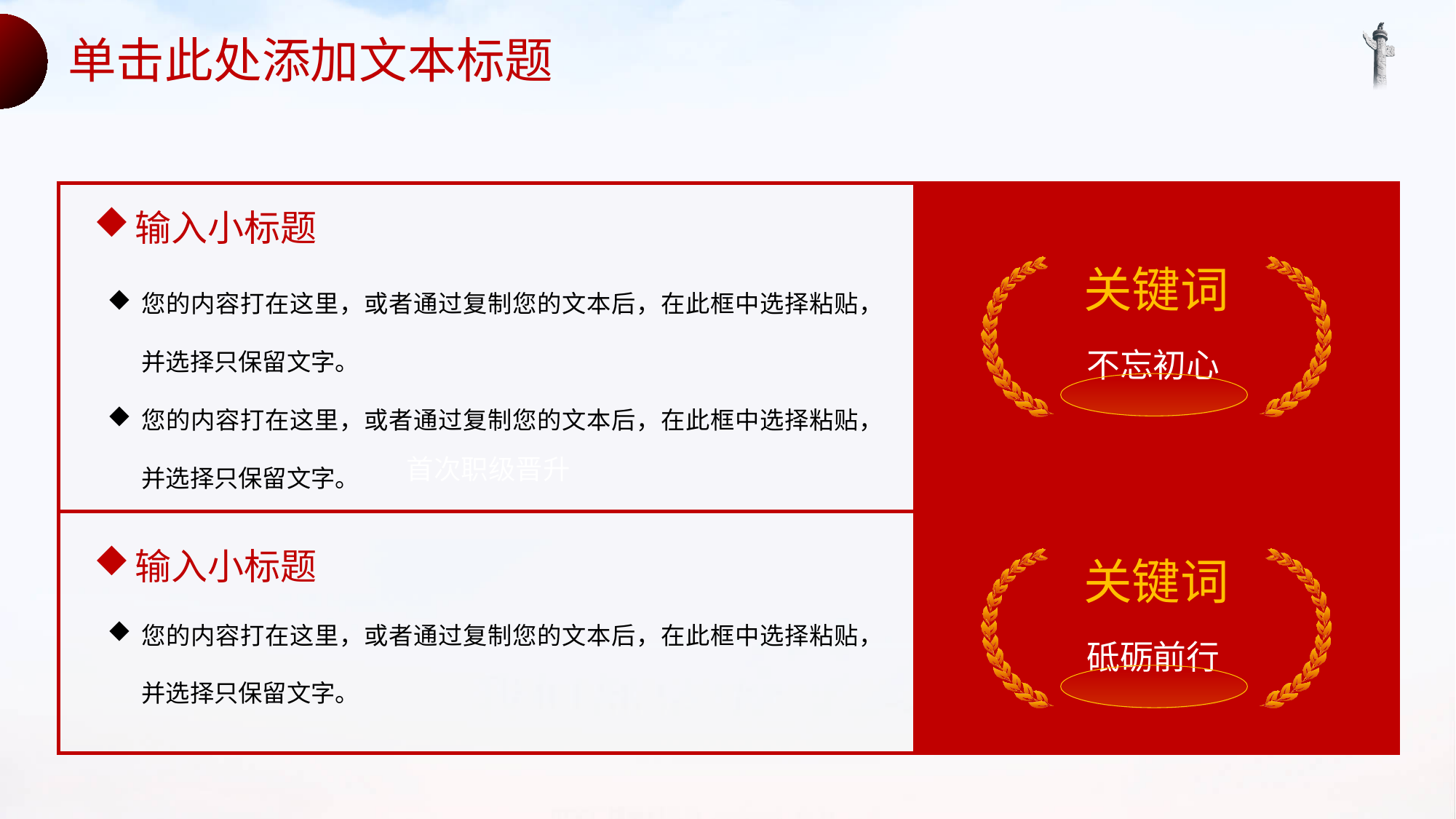

单击此处添加文本标题

首次职级晋升

输入小标题
关键词
您的内容打在这里，或者通过复制您的文本后，在此框中选择粘贴，并选择只保留文字。
您的内容打在这里，或者通过复制您的文本后，在此框中选择粘贴，并选择只保留文字。

不忘初心

输入小标题
关键词

您的内容打在这里，或者通过复制您的文本后，在此框中选择粘贴，并选择只保留文字。
砥砺前行